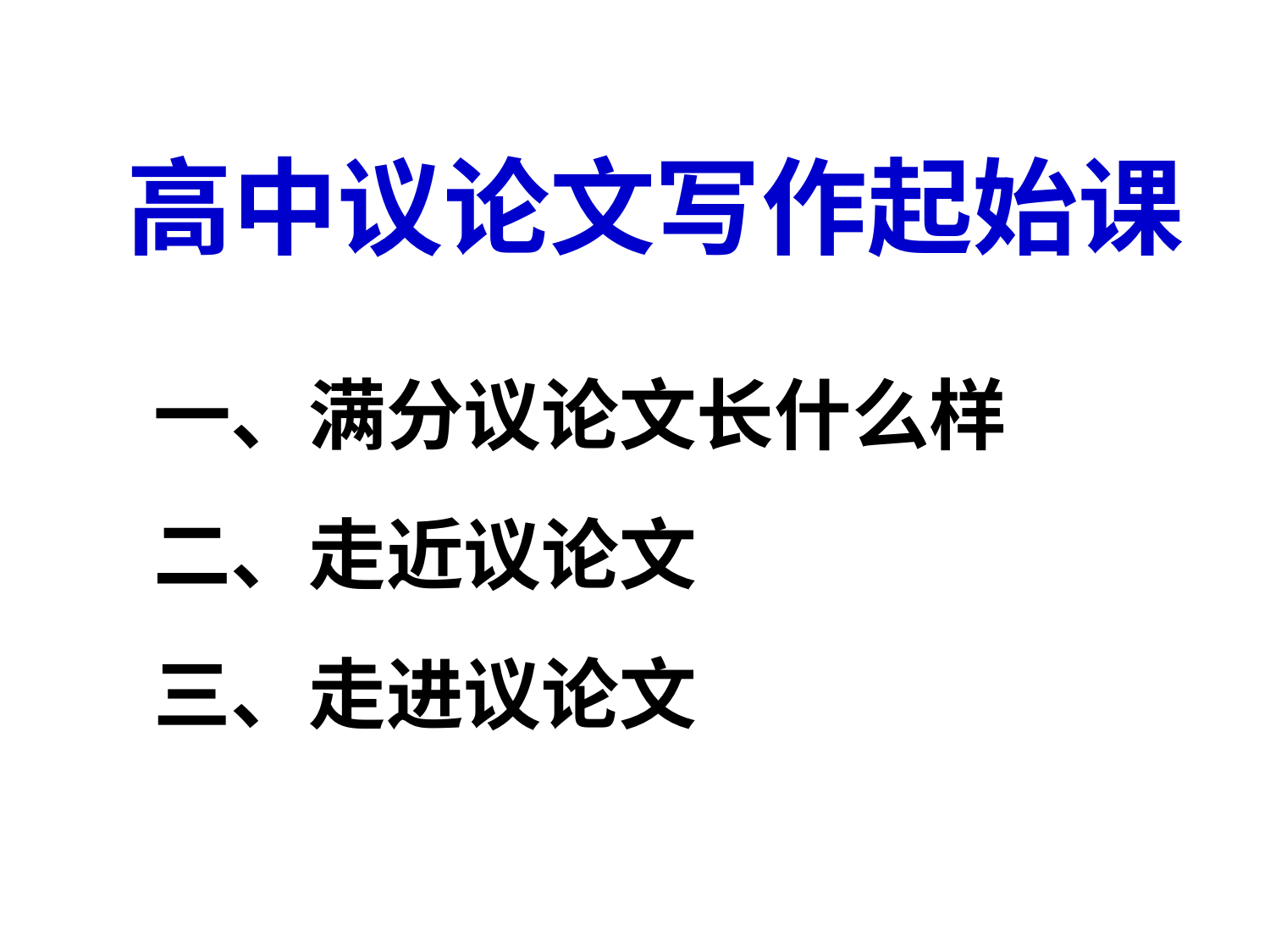

高中议论文写作起始课
一、满分议论文长什么样
二、走近议论文
三、走进议论文